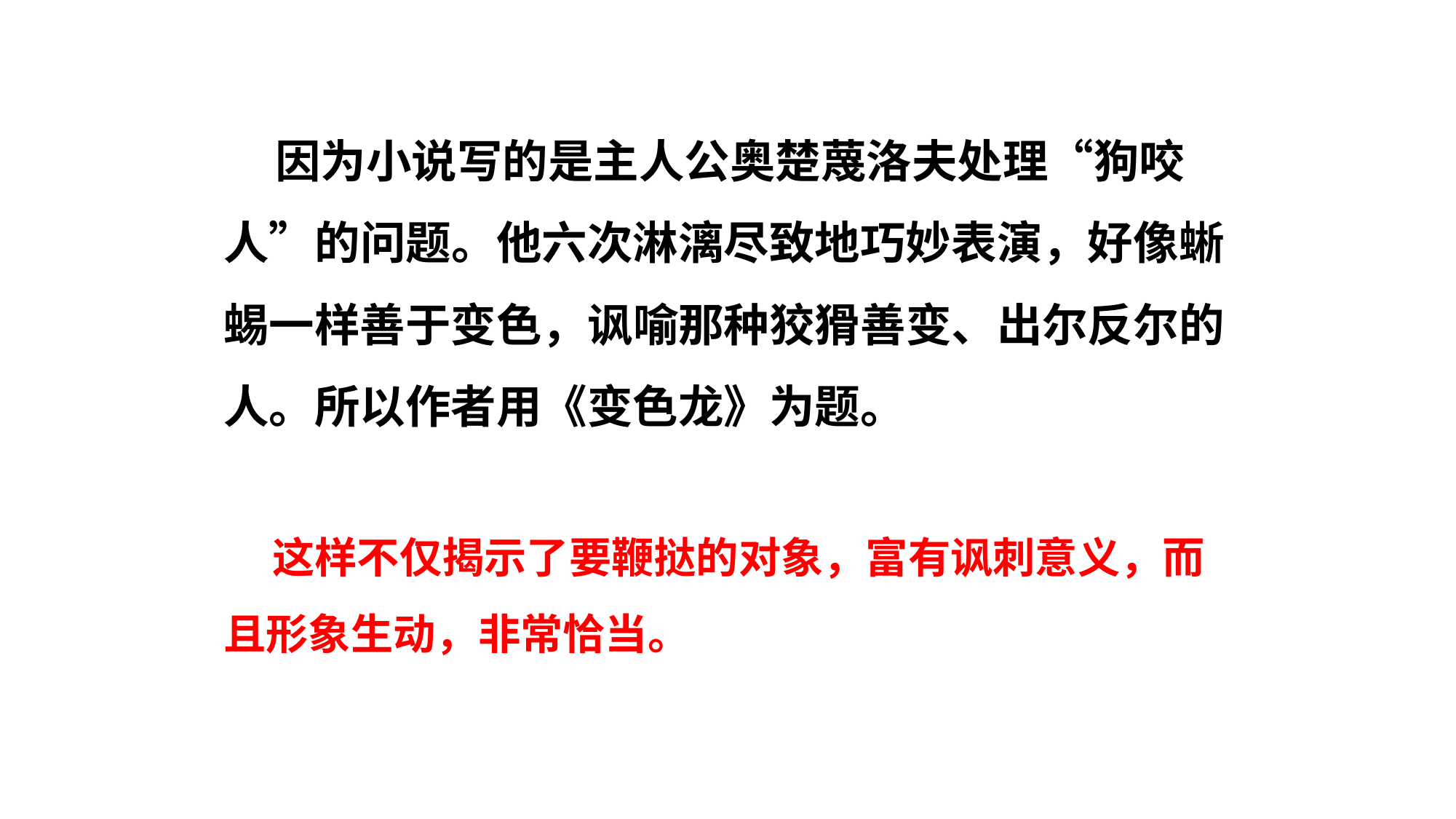

因为小说写的是主人公奥楚蔑洛夫处理“狗咬人”的问题。他六次淋漓尽致地巧妙表演，好像蜥蜴一样善于变色，讽喻那种狡猾善变、出尔反尔的人。所以作者用《变色龙》为题。
    这样不仅揭示了要鞭挞的对象，富有讽刺意义，而且形象生动，非常恰当。